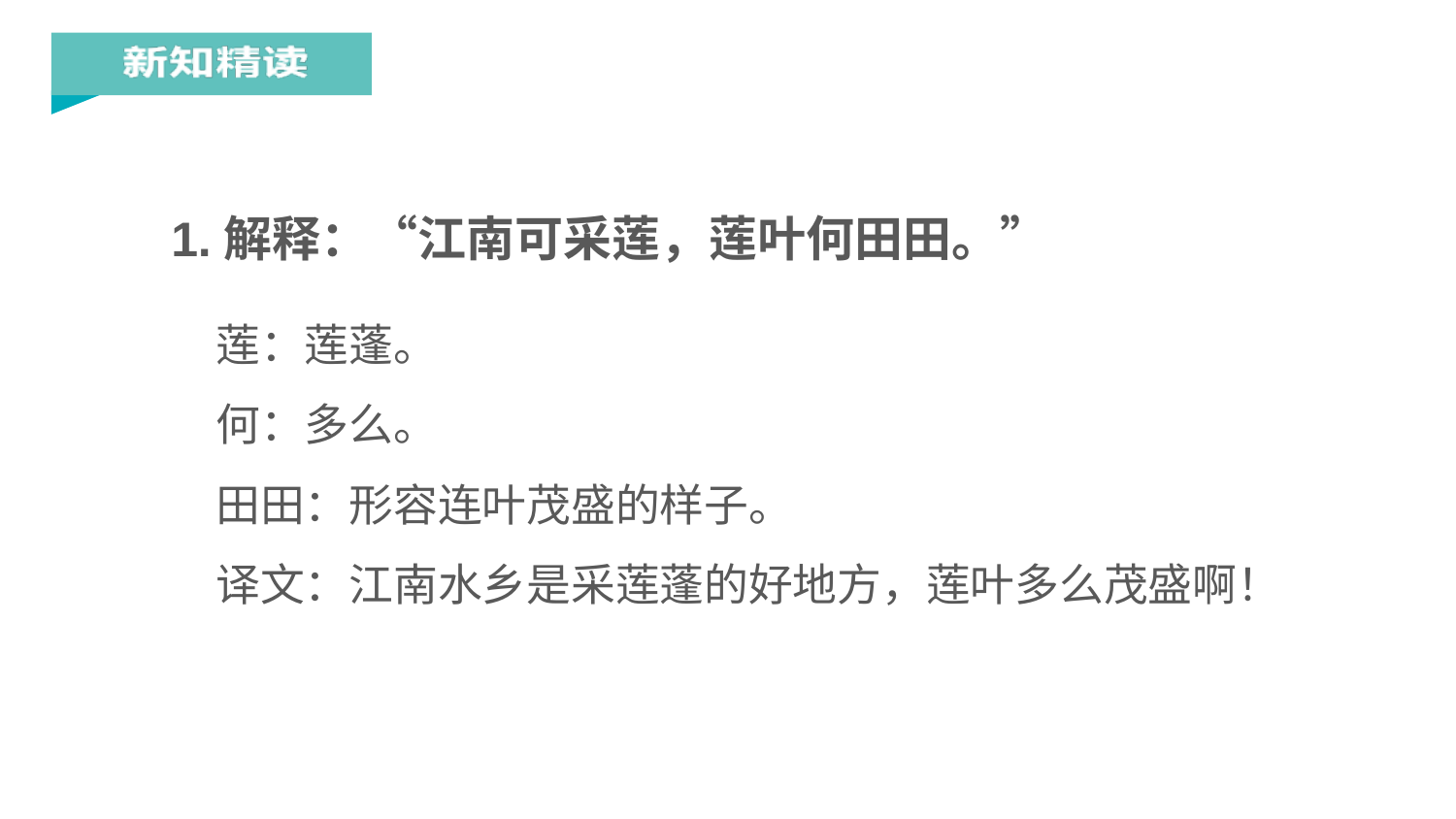

1.解释：“江南可采莲，莲叶何田田。”
莲：莲蓬。
何：多么。
田田：形容连叶茂盛的样子。
译文：江南水乡是采莲蓬的好地方，莲叶多么茂盛啊！